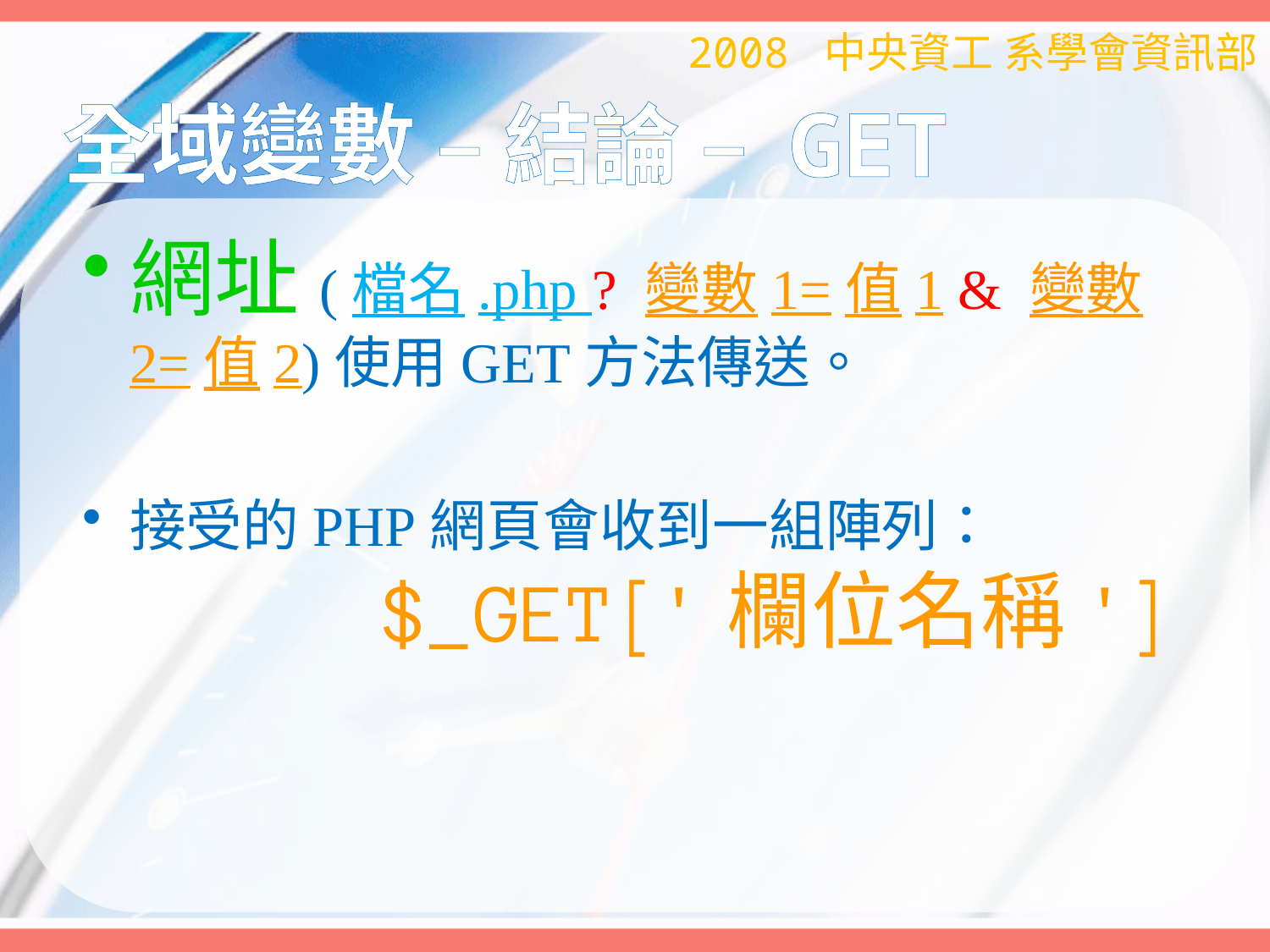

2008 中央資工 系學會資訊部
# 全域變數 – 結論 – GET

網址(檔名.php ? 變數1=值1 & 變數2=值2)使用GET方法傳送。

接受的PHP網頁會收到一組陣列：
		$_GET['欄位名稱']